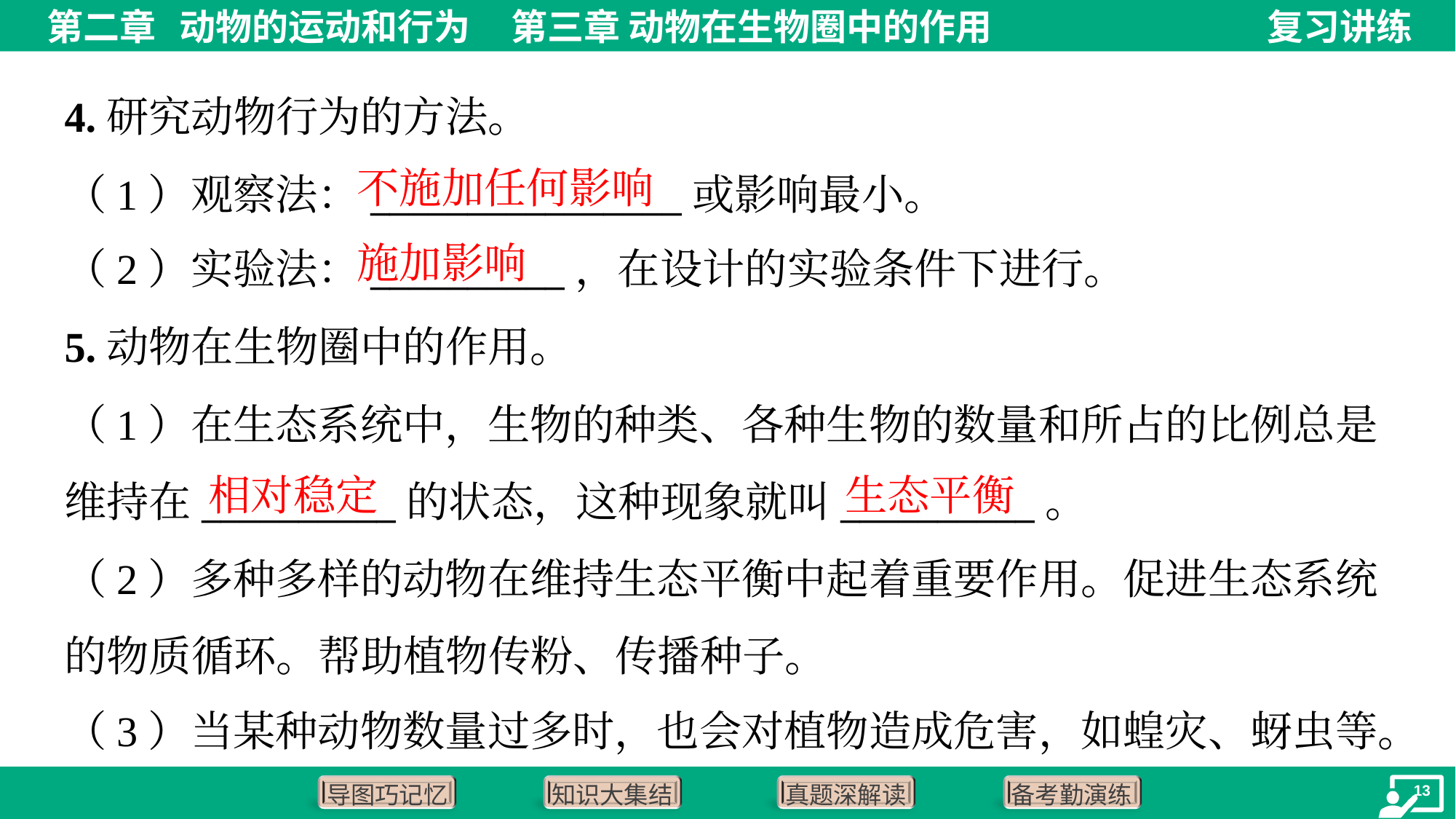

4.研究动物行为的方法。
不施加任何影响
（1）观察法：________________或影响最小。
（2）实验法：__________，在设计的实验条件下进行。
施加影响
5.动物在生物圈中的作用。
（1）在生态系统中，生物的种类、各种生物的数量和所占的比例总是
维持在__________的状态，这种现象就叫__________。
（2）多种多样的动物在维持生态平衡中起着重要作用。促进生态系统
的物质循环。帮助植物传粉、传播种子。
（3）当某种动物数量过多时，也会对植物造成危害，如蝗灾、蚜虫等。
相对稳定
生态平衡